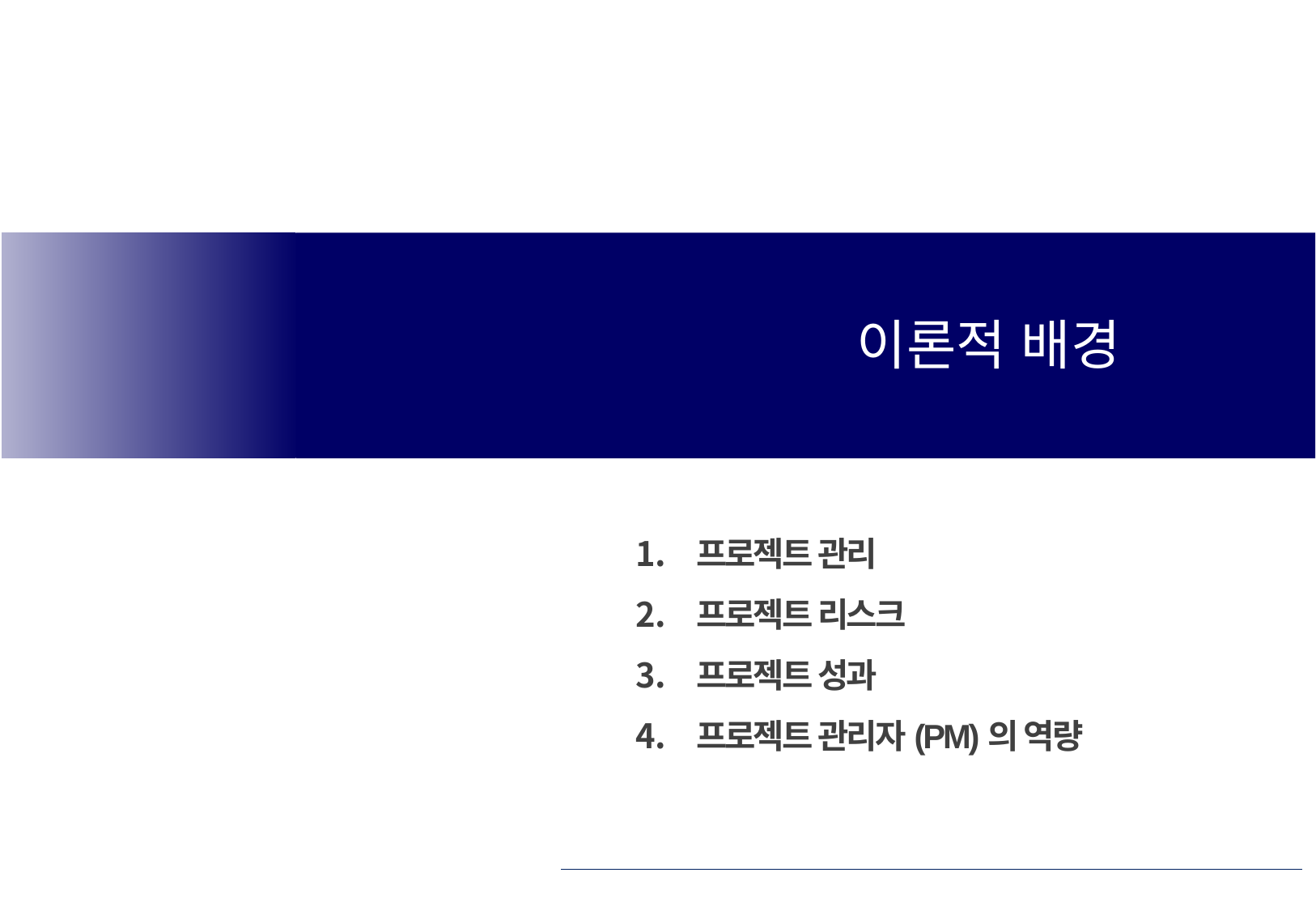

이론적 배경
프로젝트 관리
프로젝트 리스크
프로젝트 성과
프로젝트 관리자(PM)의 역량